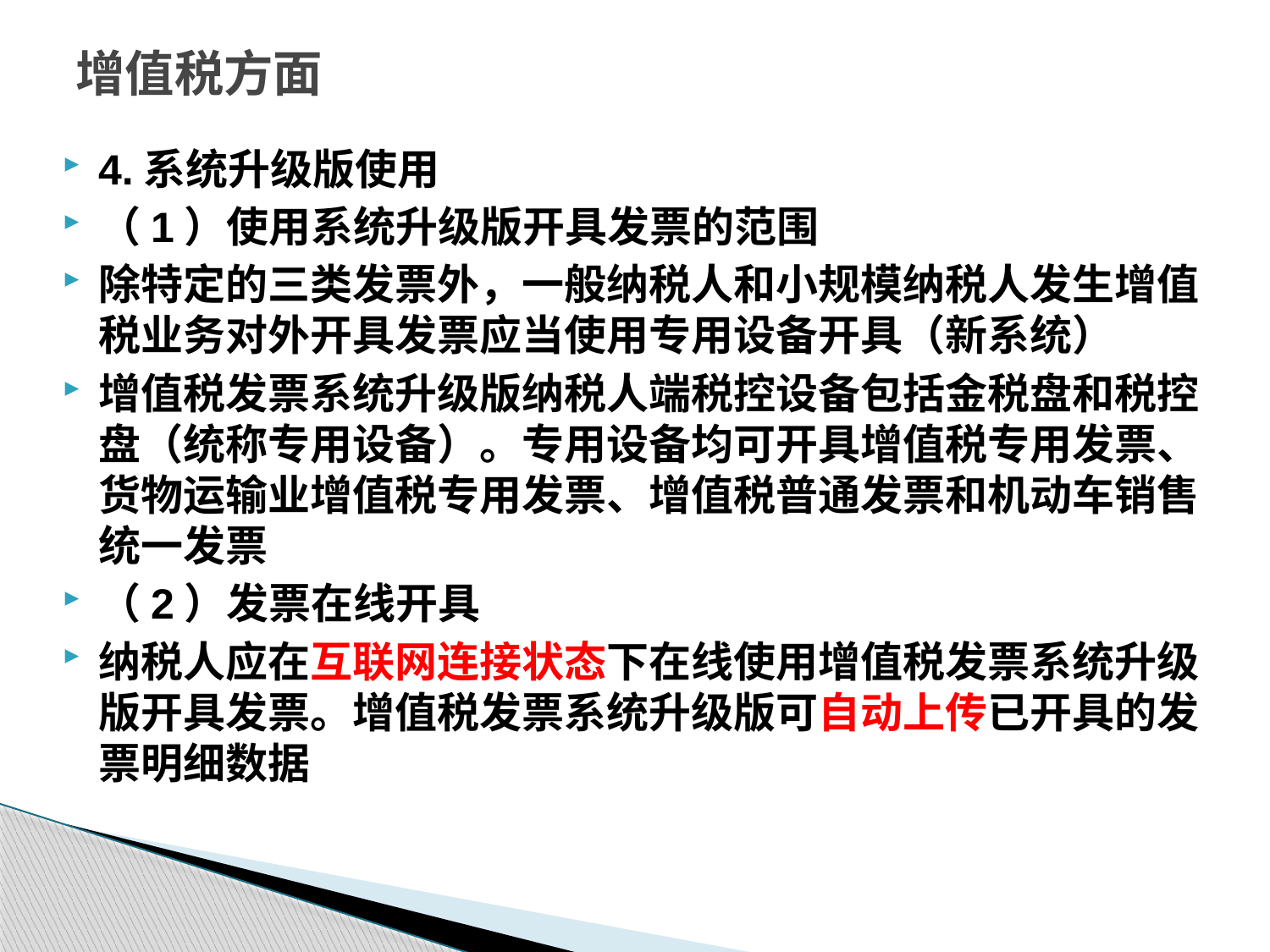

# 增值税方面
4.系统升级版使用
（1）使用系统升级版开具发票的范围
除特定的三类发票外，一般纳税人和小规模纳税人发生增值税业务对外开具发票应当使用专用设备开具（新系统）
增值税发票系统升级版纳税人端税控设备包括金税盘和税控盘（统称专用设备）。专用设备均可开具增值税专用发票、货物运输业增值税专用发票、增值税普通发票和机动车销售统一发票
（2）发票在线开具
纳税人应在互联网连接状态下在线使用增值税发票系统升级版开具发票。增值税发票系统升级版可自动上传已开具的发票明细数据